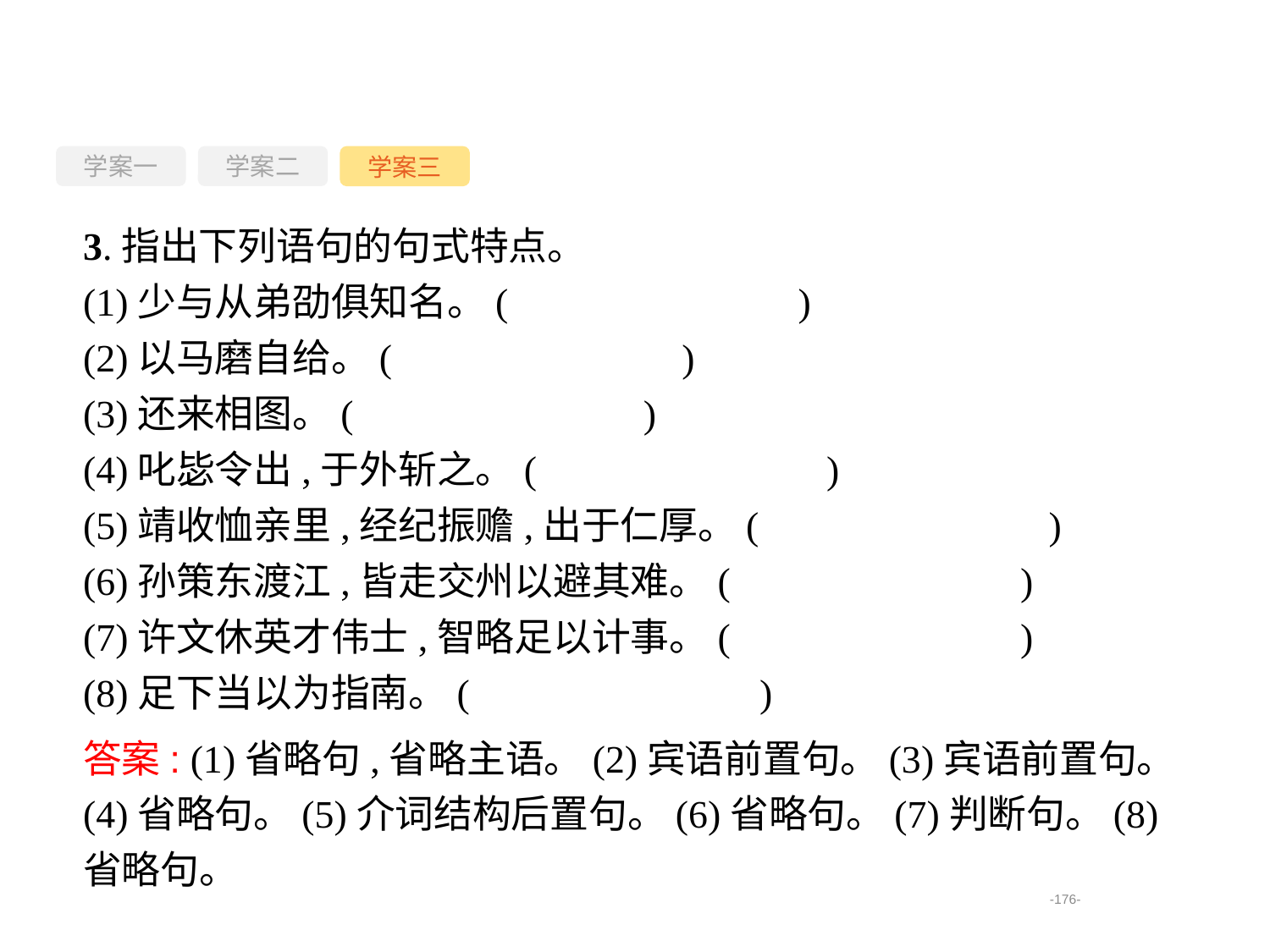

学案一
学案三
学案二
3.指出下列语句的句式特点。
(1)少与从弟劭俱知名。(　　　　　　　)
(2)以马磨自给。(　　　　　　　)
(3)还来相图。(　　　　　　　)
(4)叱毖令出,于外斩之。(　　　　　　　)
(5)靖收恤亲里,经纪振赡,出于仁厚。(　　　　　　　)
(6)孙策东渡江,皆走交州以避其难。(　　　　　　　)
(7)许文休英才伟士,智略足以计事。(　　　　　　　)
(8)足下当以为指南。(　　　　　　　)
答案: (1)省略句,省略主语。(2)宾语前置句。(3)宾语前置句。(4)省略句。(5)介词结构后置句。(6)省略句。(7)判断句。(8)省略句。
-176-